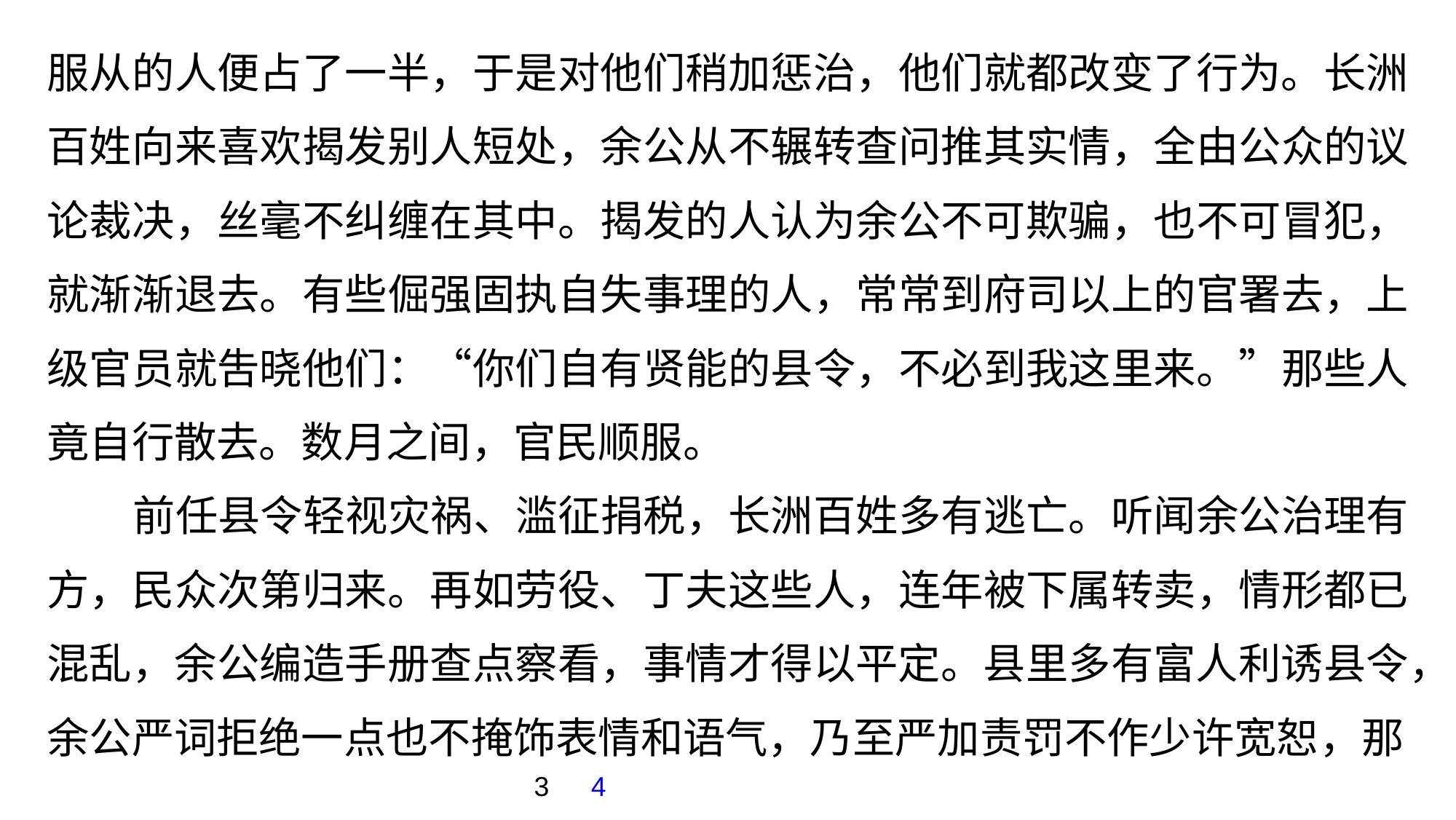

服从的人便占了一半，于是对他们稍加惩治，他们就都改变了行为。长洲百姓向来喜欢揭发别人短处，余公从不辗转查问推其实情，全由公众的议论裁决，丝毫不纠缠在其中。揭发的人认为余公不可欺骗，也不可冒犯，就渐渐退去。有些倔强固执自失事理的人，常常到府司以上的官署去，上级官员就吿晓他们：“你们自有贤能的县令，不必到我这里来。”那些人竟自行散去。数月之间，官民顺服。
前任县令轻视灾祸、滥征捐税，长洲百姓多有逃亡。听闻余公治理有方，民众次第归来。再如劳役、丁夫这些人，连年被下属转卖，情形都已混乱，余公编造手册查点察看，事情才得以平定。县里多有富人利诱县令，余公严词拒绝一点也不掩饰表情和语气，乃至严加责罚不作少许宽恕，那
3
4